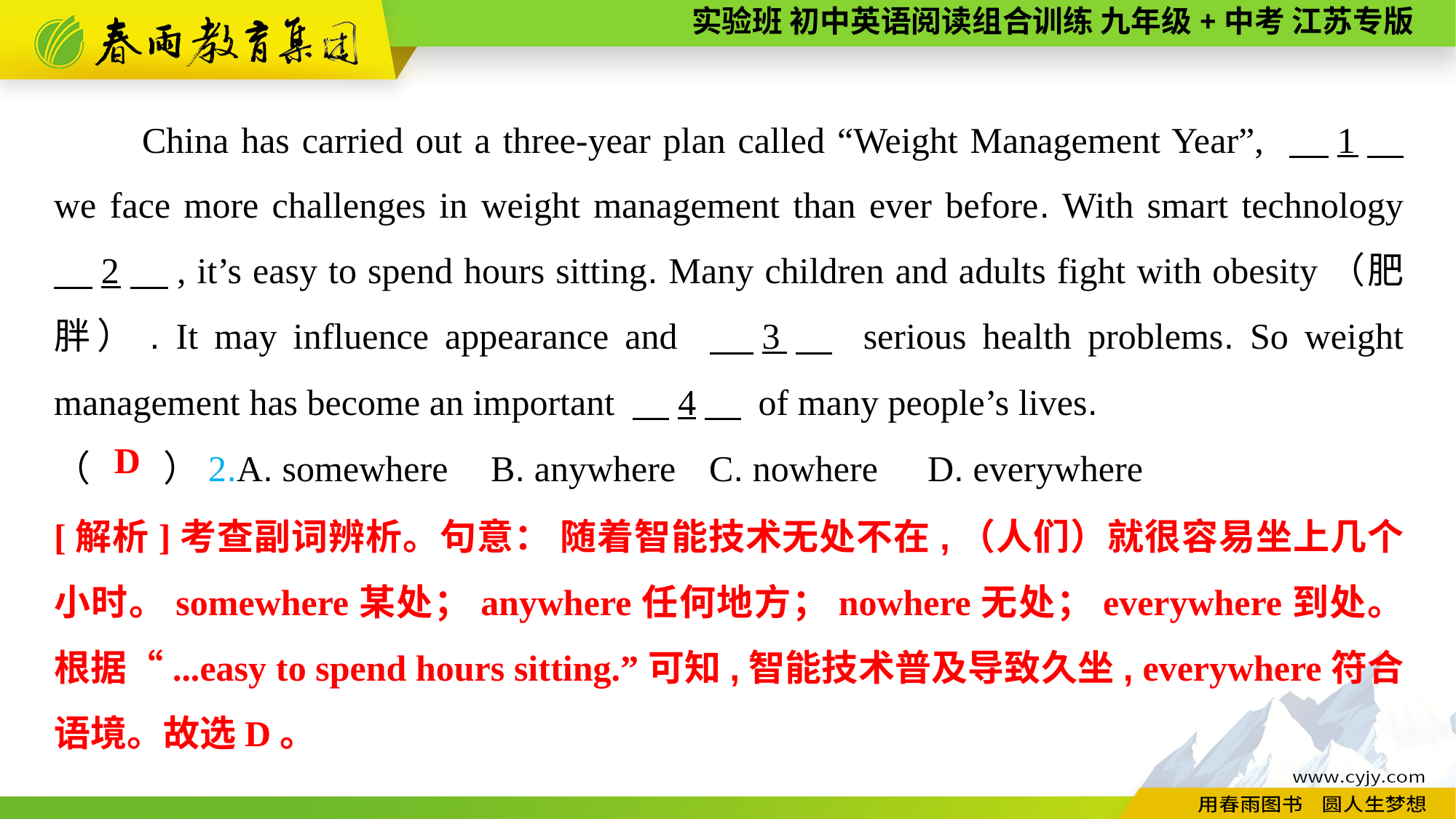

China has carried out a three-year plan called “Weight Management Year”, 　1　 we face more challenges in weight management than ever before. With smart technology 　2　, it’s easy to spend hours sitting. Many children and adults fight with obesity（肥胖）. It may influence appearance and 　3　 serious health problems. So weight management has become an important 　4　 of many people’s lives.
（　　）2.A. somewhere	B. anywhere	C. nowhere	D. everywhere
D
[解析]考查副词辨析。句意： 随着智能技术无处不在,（人们）就很容易坐上几个小时。somewhere某处；anywhere任何地方；nowhere无处；everywhere到处。根据“...easy to spend hours sitting.”可知,智能技术普及导致久坐, everywhere符合语境。故选D。